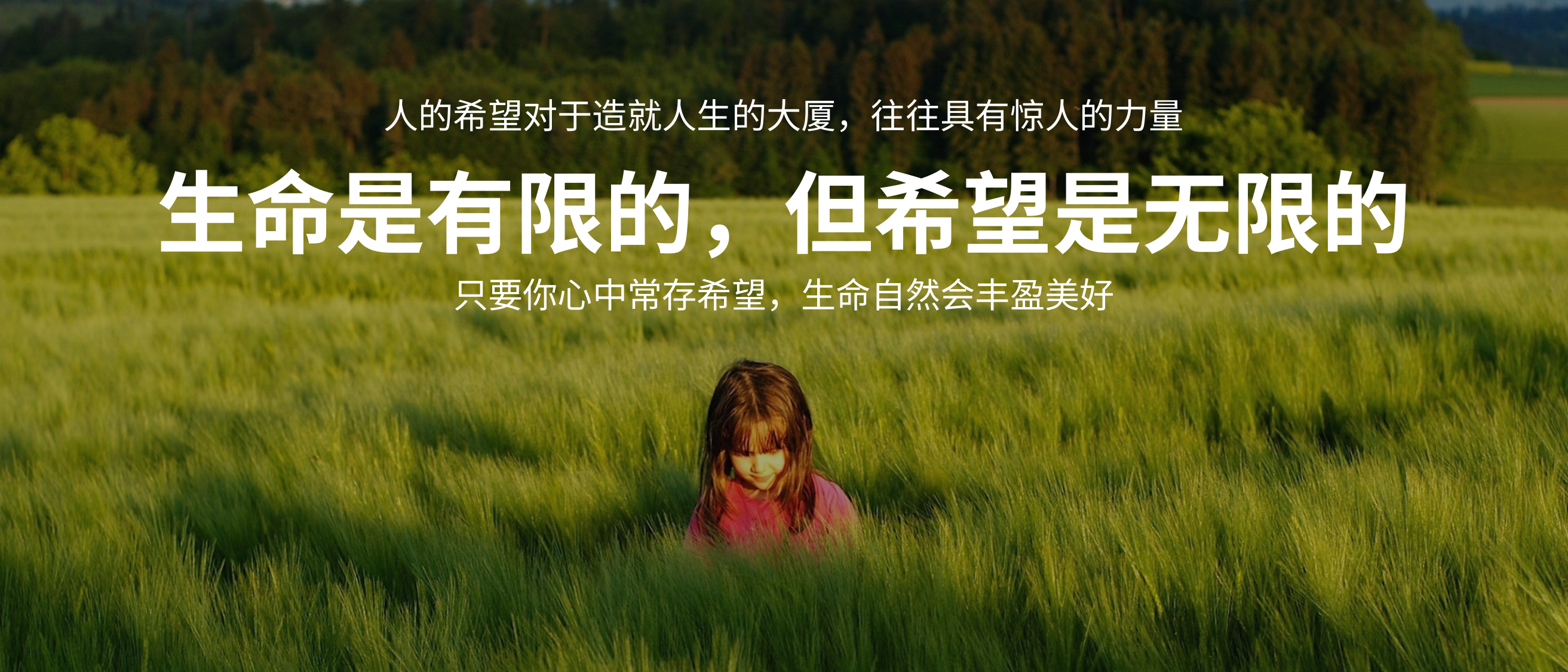

人的希望对于造就人生的大厦，往往具有惊人的力量
生命是有限的，但希望是无限的
只要你心中常存希望，生命自然会丰盈美好